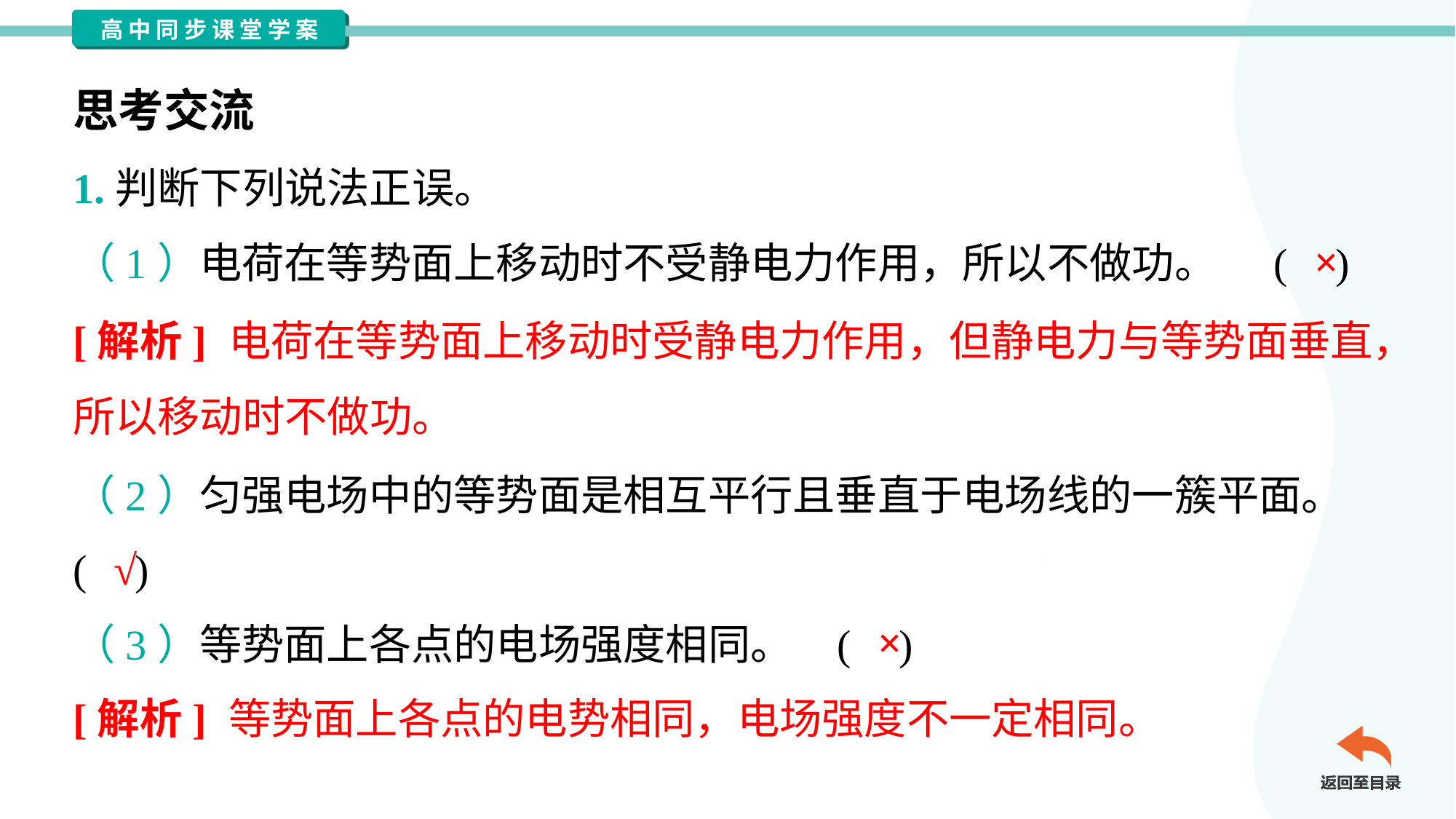

思考交流
1.判断下列说法正误。
×
（1）电荷在等势面上移动时不受静电力作用，所以不做功。	(    )
[解析] 电荷在等势面上移动时受静电力作用，但静电力与等势面垂直，
所以移动时不做功。
（2）匀强电场中的等势面是相互平行且垂直于电场线的一簇平面。
(    )
√
×
（3）等势面上各点的电场强度相同。	(    )
[解析] 等势面上各点的电势相同，电场强度不一定相同。